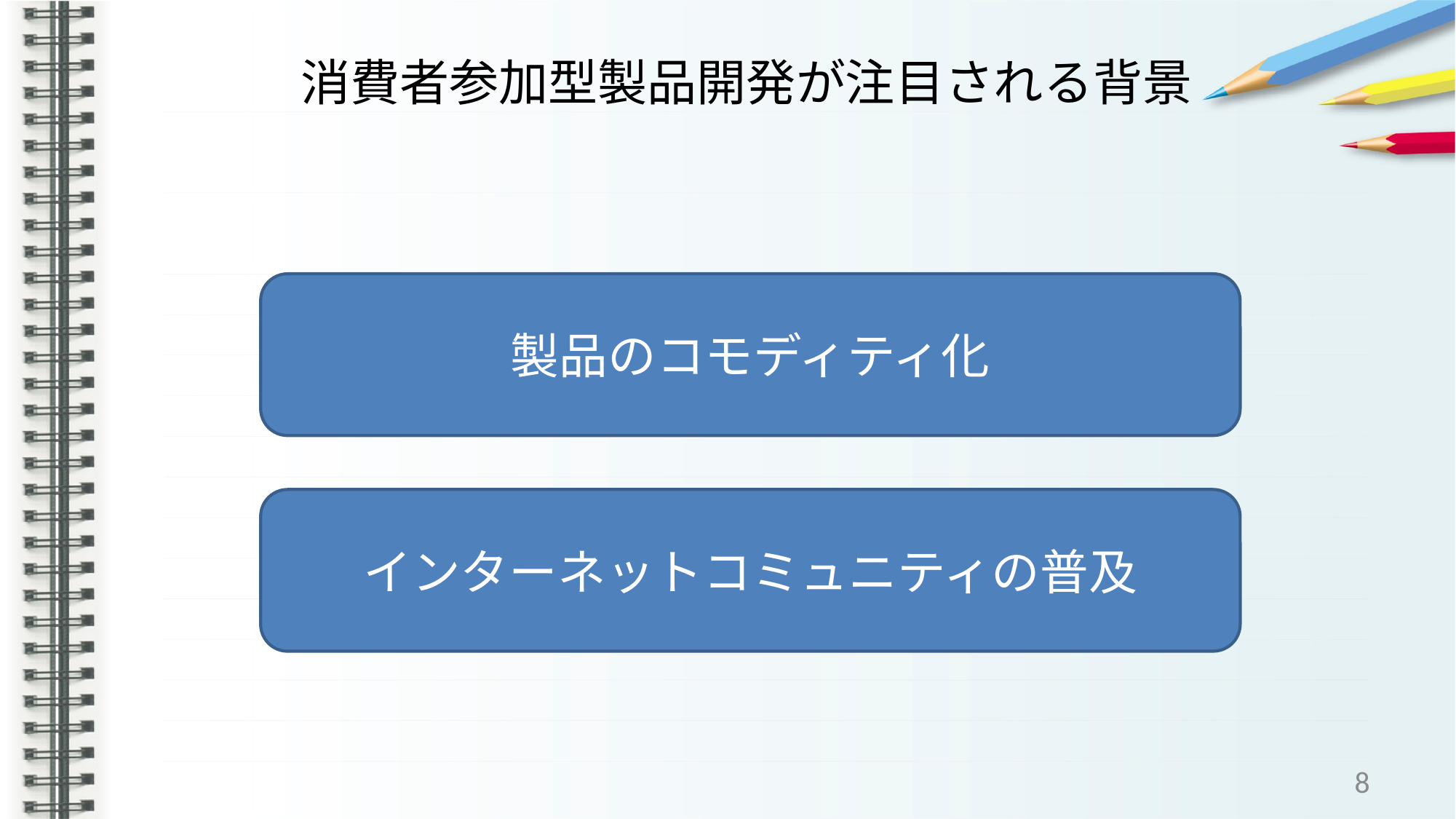

# 消費者参加型製品開発が注目される背景
製品のコモディティ化
インターネットコミュニティの普及
8